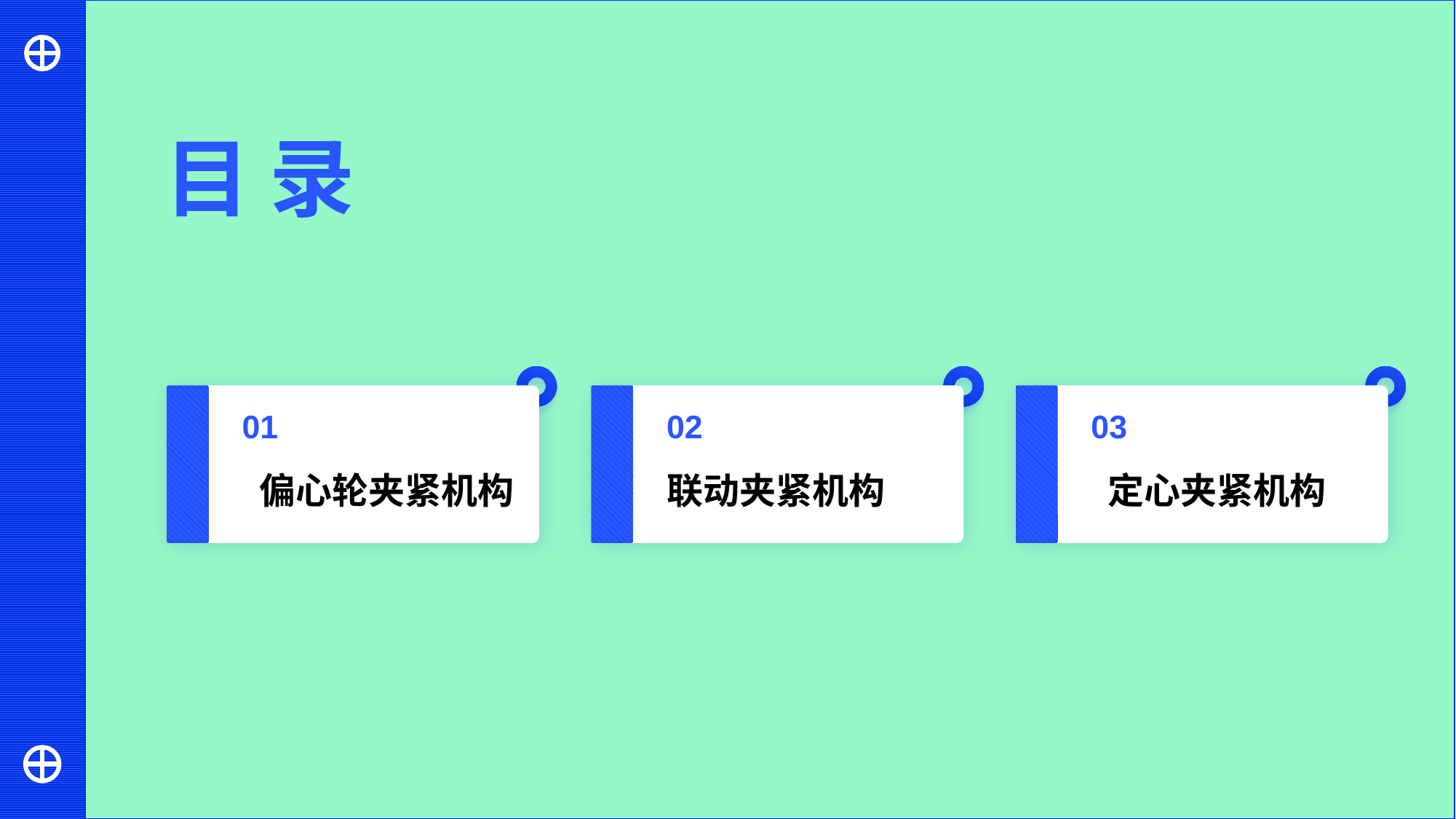

目 录

01
02
03
 偏心轮夹紧机构
联动夹紧机构
 定心夹紧机构